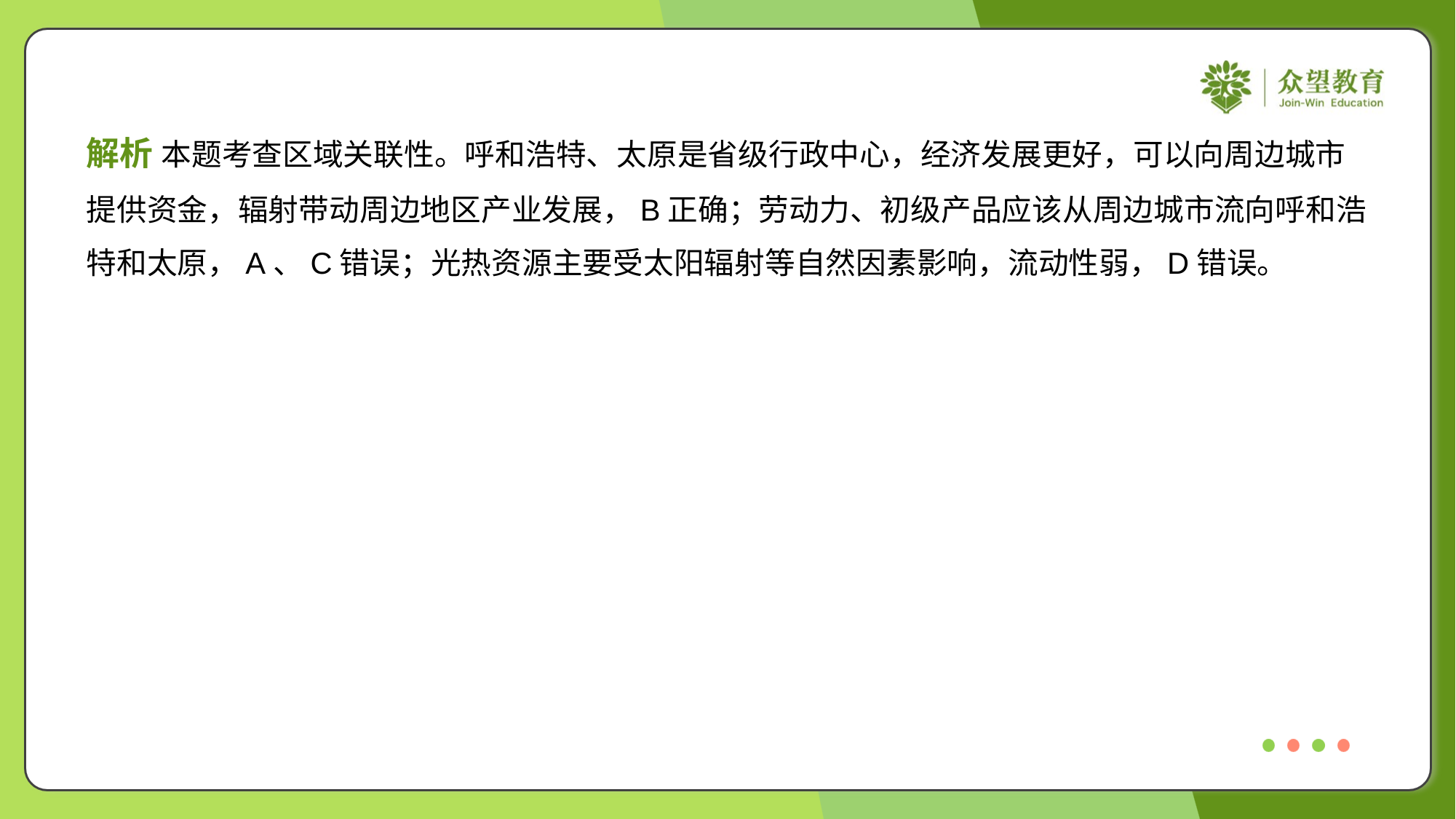

解析 本题考查区域关联性。呼和浩特、太原是省级行政中心，经济发展更好，可以向周边城市
提供资金，辐射带动周边地区产业发展，B正确；劳动力、初级产品应该从周边城市流向呼和浩
特和太原，A、C错误；光热资源主要受太阳辐射等自然因素影响，流动性弱，D错误。